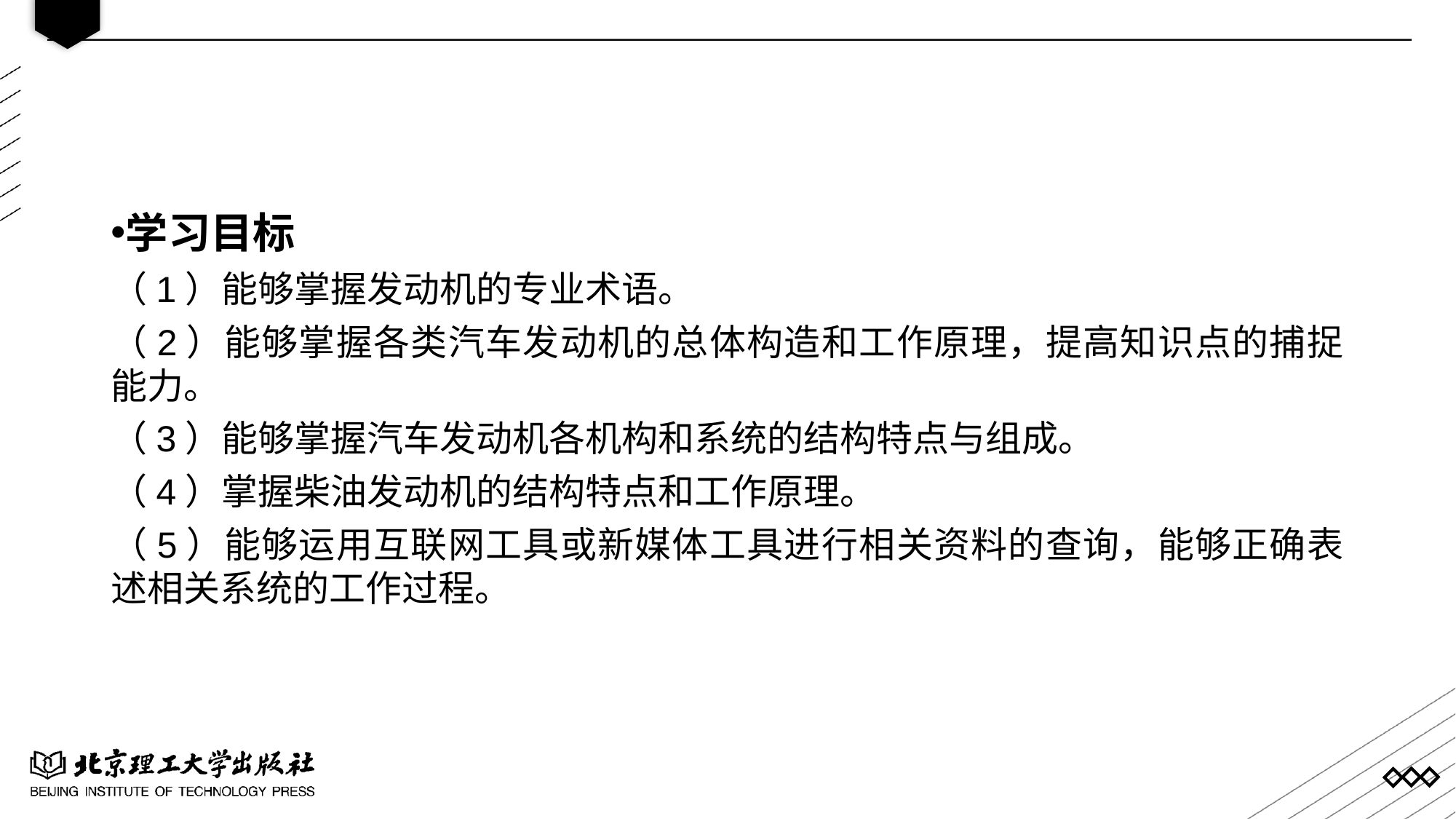

学习目标
（1）能够掌握发动机的专业术语。
（2）能够掌握各类汽车发动机的总体构造和工作原理，提高知识点的捕捉能力。
（3）能够掌握汽车发动机各机构和系统的结构特点与组成。
（4）掌握柴油发动机的结构特点和工作原理。
（5）能够运用互联网工具或新媒体工具进行相关资料的查询，能够正确表述相关系统的工作过程。